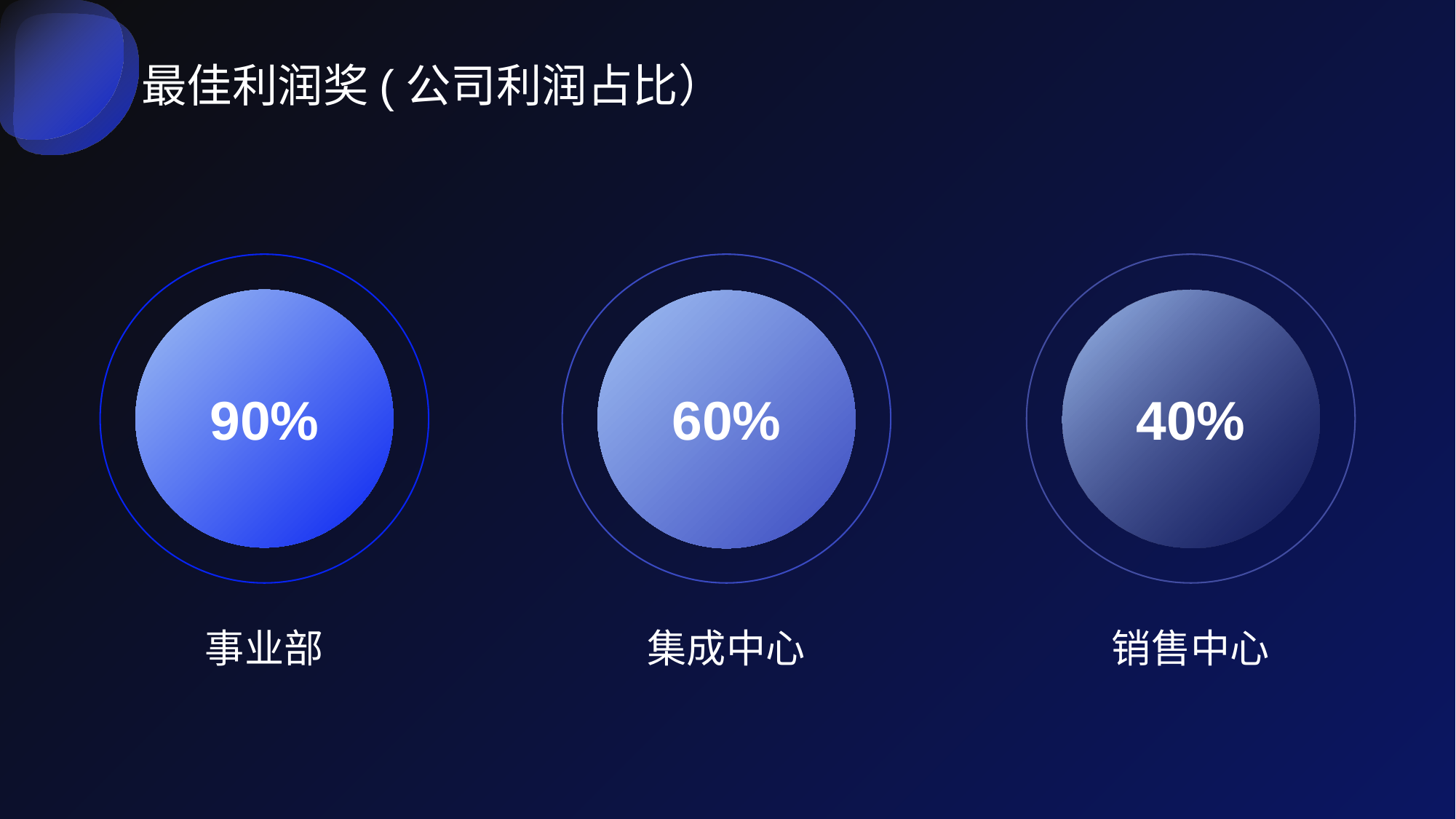

最佳利润奖(公司利润占比）

90%

60%

40%
事业部
集成中心
销售中心